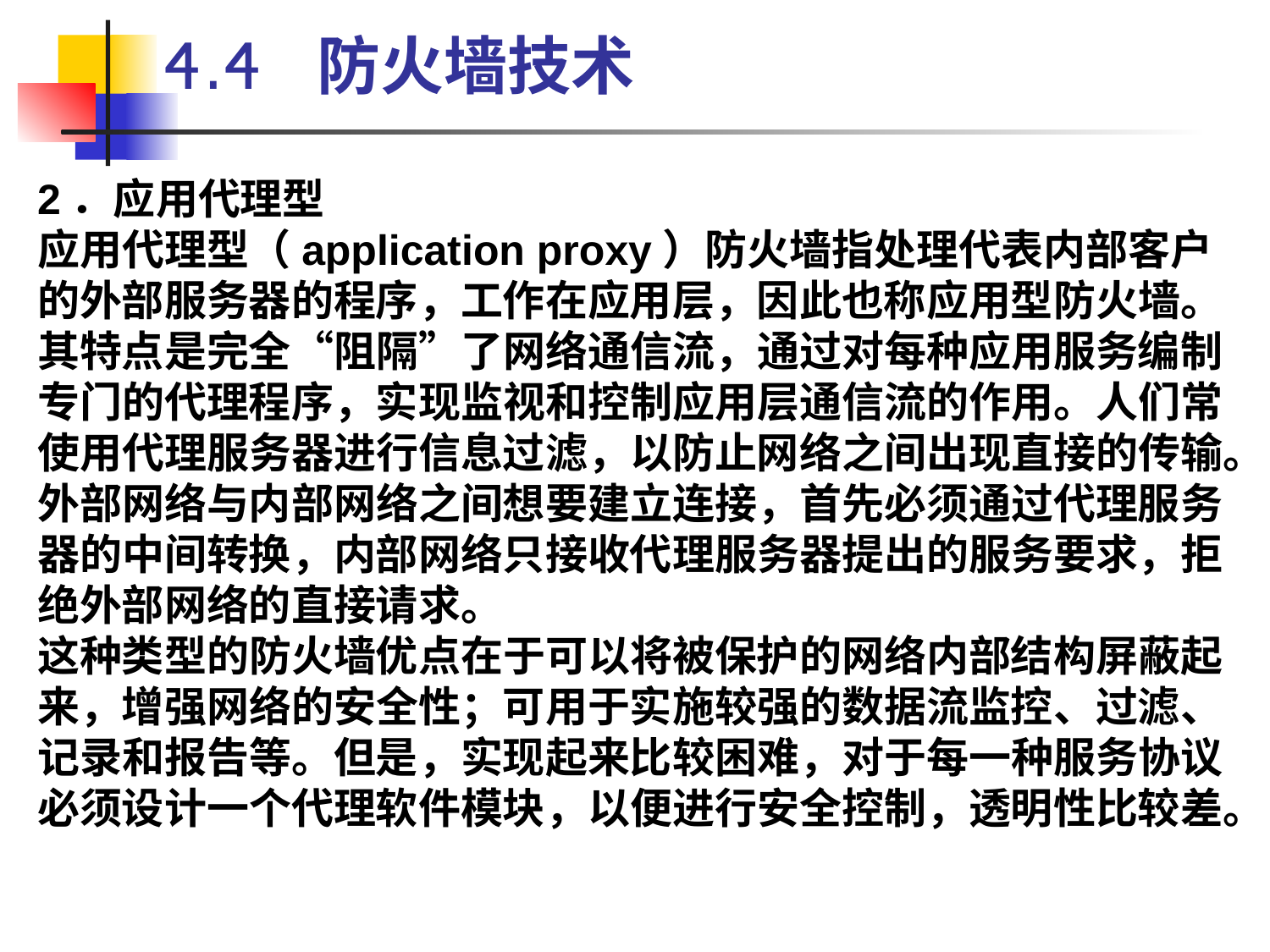

4.4  防火墙技术
2．应用代理型
应用代理型（application proxy）防火墙指处理代表内部客户的外部服务器的程序，工作在应用层，因此也称应用型防火墙。其特点是完全“阻隔”了网络通信流，通过对每种应用服务编制专门的代理程序，实现监视和控制应用层通信流的作用。人们常使用代理服务器进行信息过滤，以防止网络之间出现直接的传输。外部网络与内部网络之间想要建立连接，首先必须通过代理服务器的中间转换，内部网络只接收代理服务器提出的服务要求，拒绝外部网络的直接请求。
这种类型的防火墙优点在于可以将被保护的网络内部结构屏蔽起来，增强网络的安全性；可用于实施较强的数据流监控、过滤、记录和报告等。但是，实现起来比较困难，对于每一种服务协议必须设计一个代理软件模块，以便进行安全控制，透明性比较差。